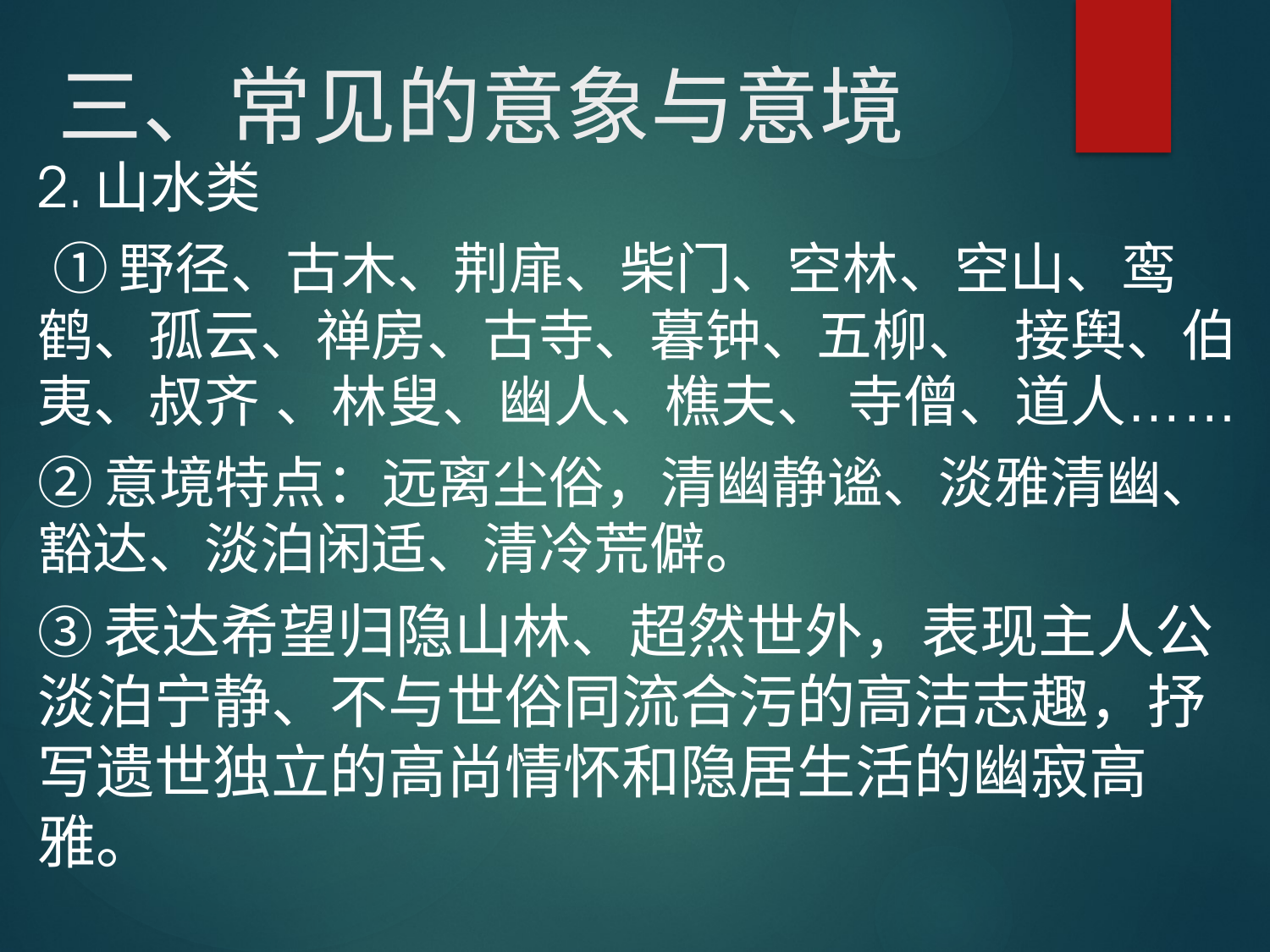

# 三、常见的意象与意境
2.山水类
 ①野径、古木、荆扉、柴门、空林、空山、鸾鹤、孤云、禅房、古寺、暮钟、五柳、  接舆、伯夷、叔齐 、林叟、幽人、樵夫、 寺僧、道人……
②意境特点：远离尘俗，清幽静谧、淡雅清幽、豁达、淡泊闲适、清冷荒僻。
③表达希望归隐山林、超然世外，表现主人公淡泊宁静、不与世俗同流合污的高洁志趣，抒写遗世独立的高尚情怀和隐居生活的幽寂高雅。